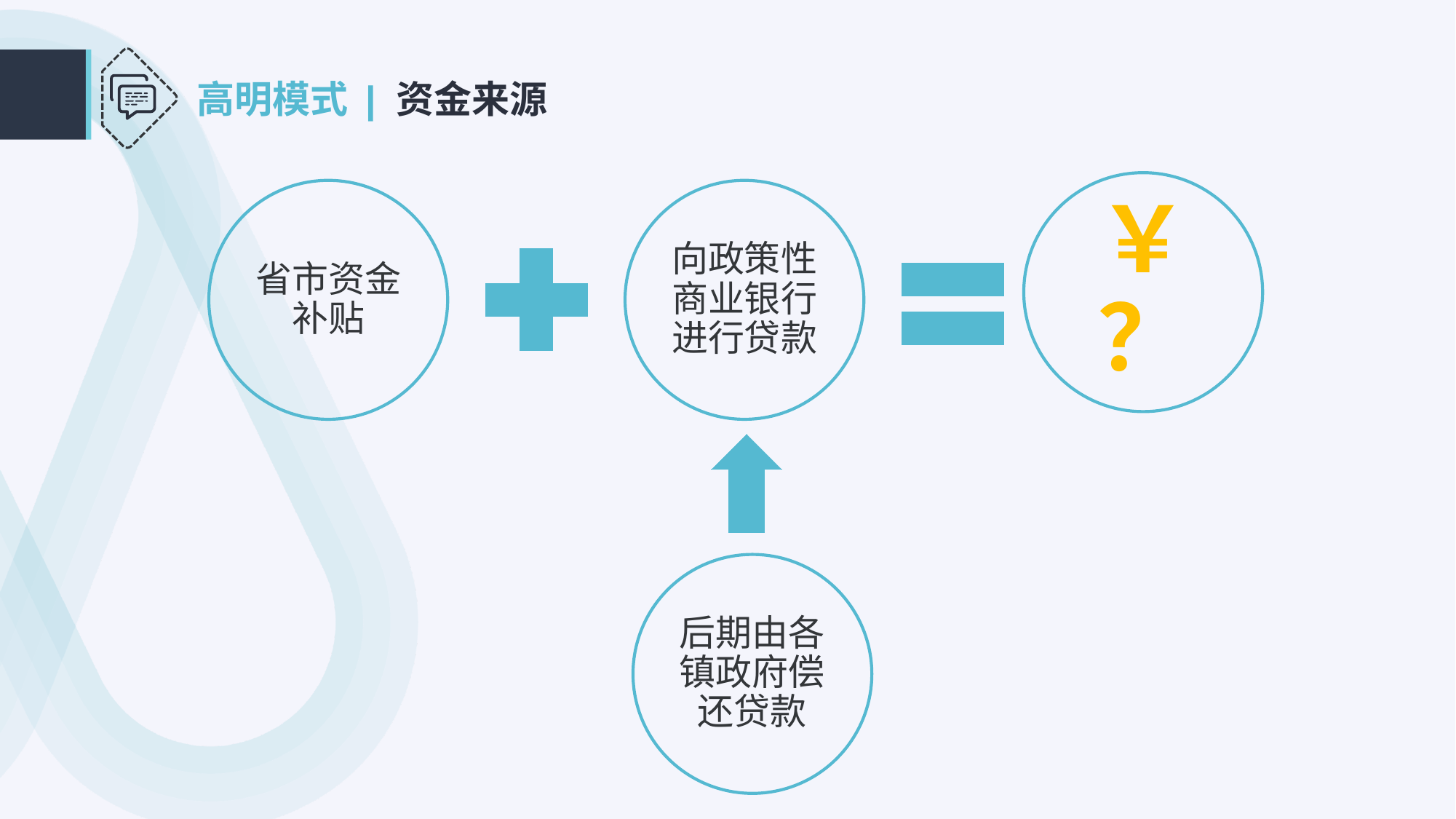

高明模式 | 资金来源

省市资金补贴

向政策性商业银行进行贷款

后期由各镇政府偿还贷款

￥？